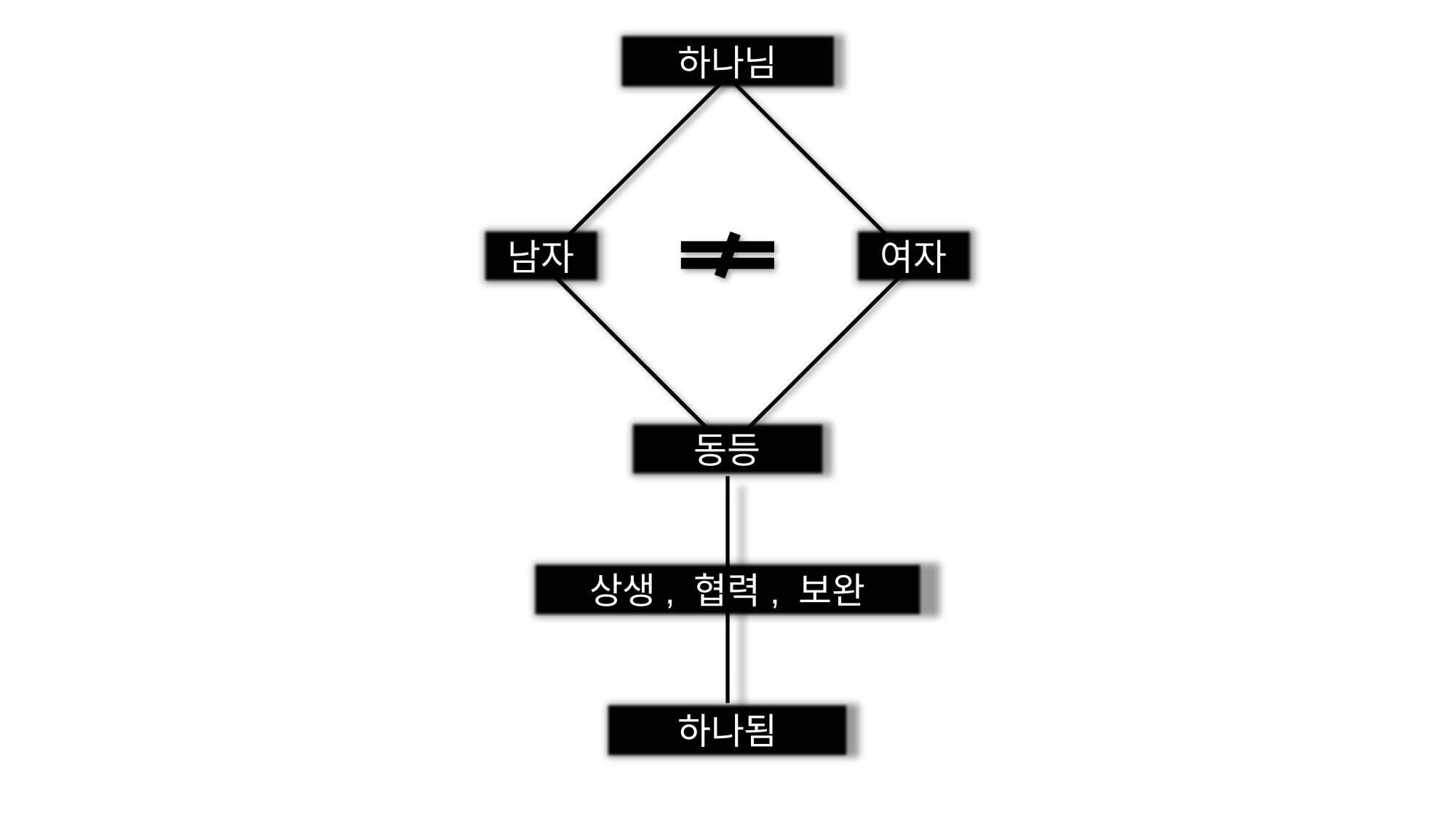

하나님

남자
여자

동등
상생, 협력, 보완
하나됨